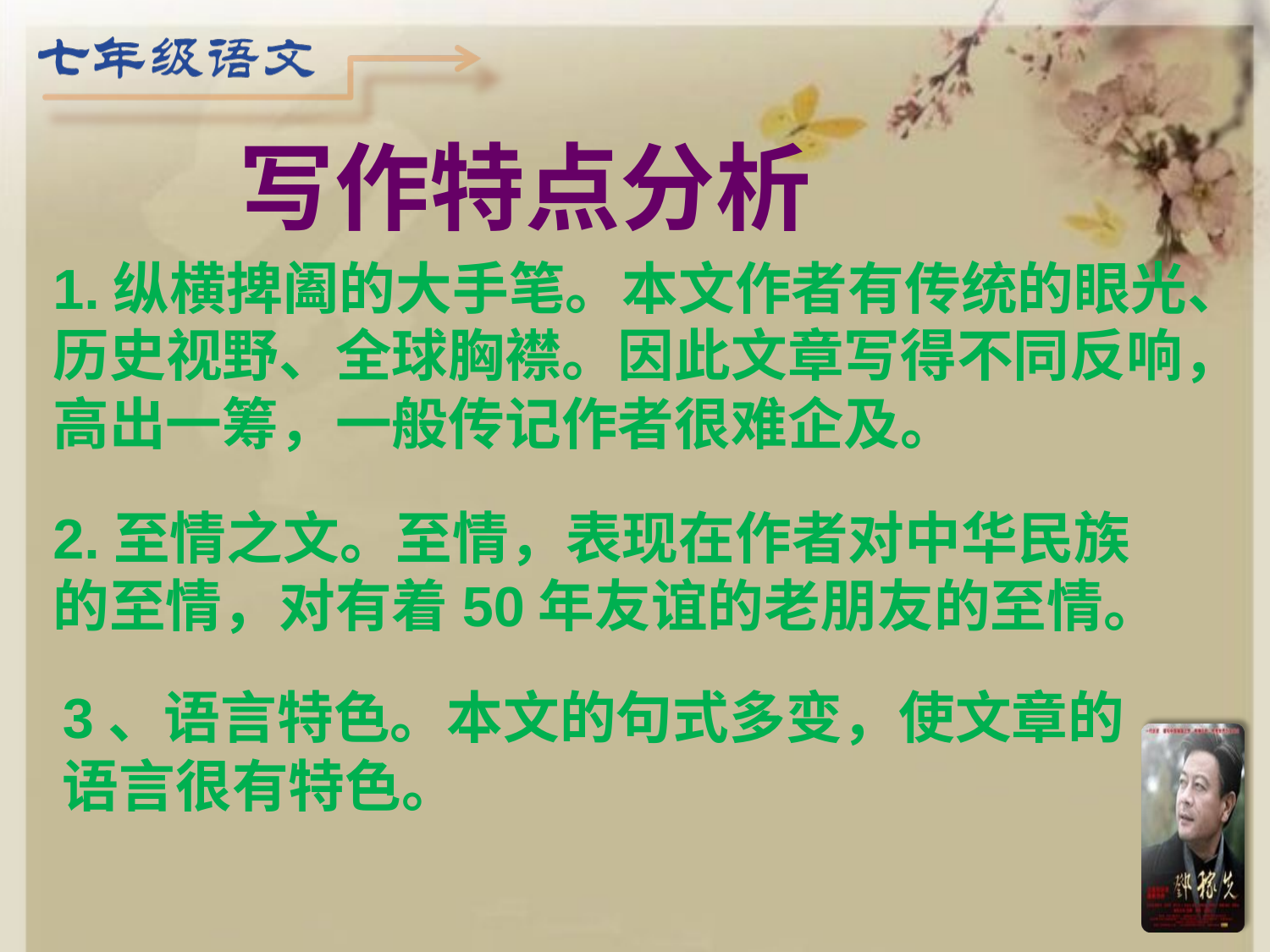

写作特点分析
1.纵横捭阖的大手笔。本文作者有传统的眼光、历史视野、全球胸襟。因此文章写得不同反响，高出一筹，一般传记作者很难企及。
2.至情之文。至情，表现在作者对中华民族的至情，对有着50年友谊的老朋友的至情。
3、语言特色。本文的句式多变，使文章的语言很有特色。